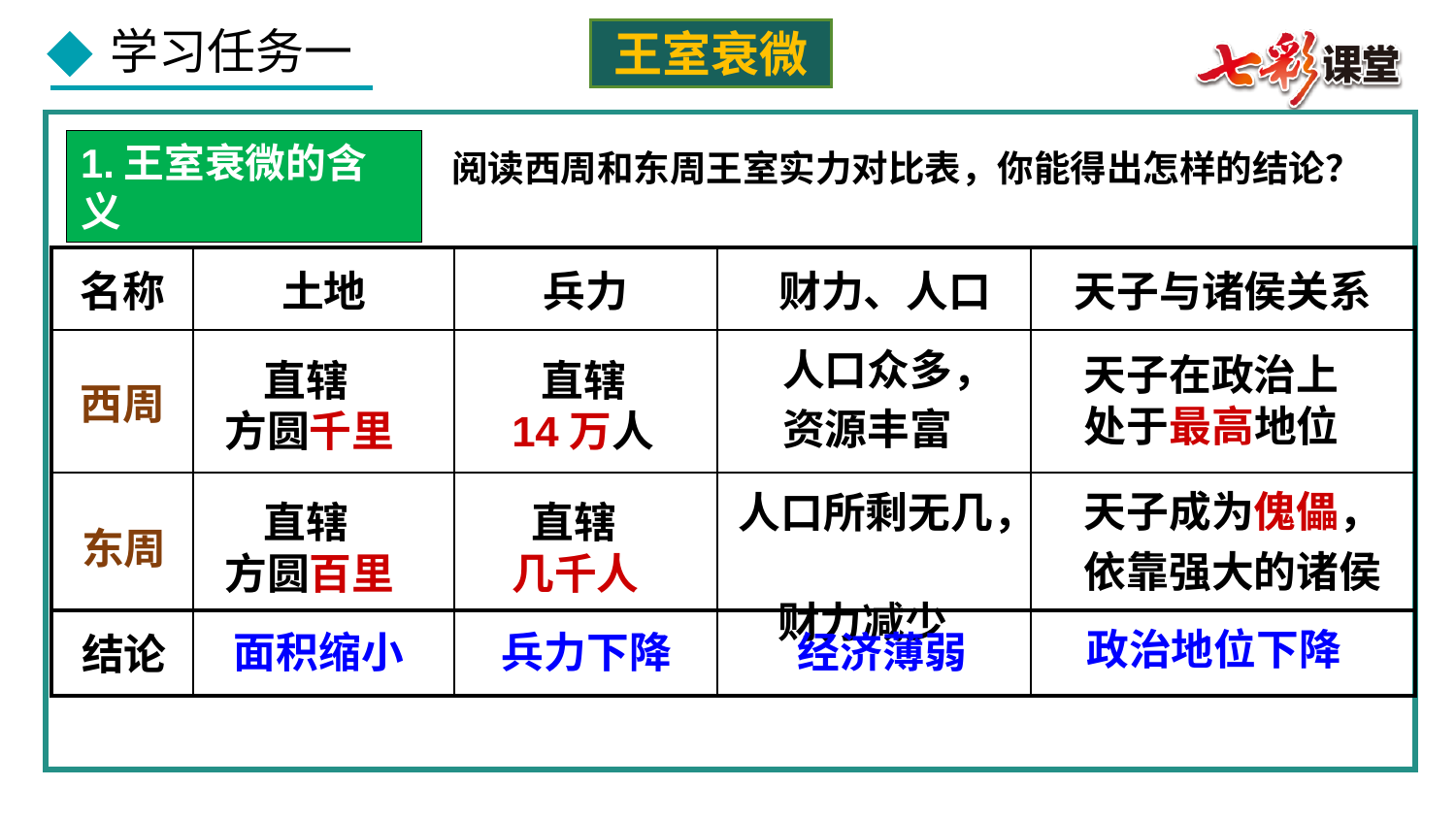

王室衰微
1.王室衰微的含义
阅读西周和东周王室实力对比表，你能得出怎样的结论？
| 名称 | 土地 | 兵力 | 财力、人口 | 天子与诸侯关系 |
| --- | --- | --- | --- | --- |
| 西周 |  |  |  |  |
|  |  |  |  |  |
|  |  |  |  |  |
人口众多，
资源丰富
天子在政治上
处于最高地位
   直辖
方圆千里
  直辖
14万人
人口所剩无几，
   财力减少
天子成为傀儡，
依靠强大的诸侯
   直辖
方圆百里
 直辖
几千人
东周
结论
政治地位下降
面积缩小
兵力下降
经济薄弱